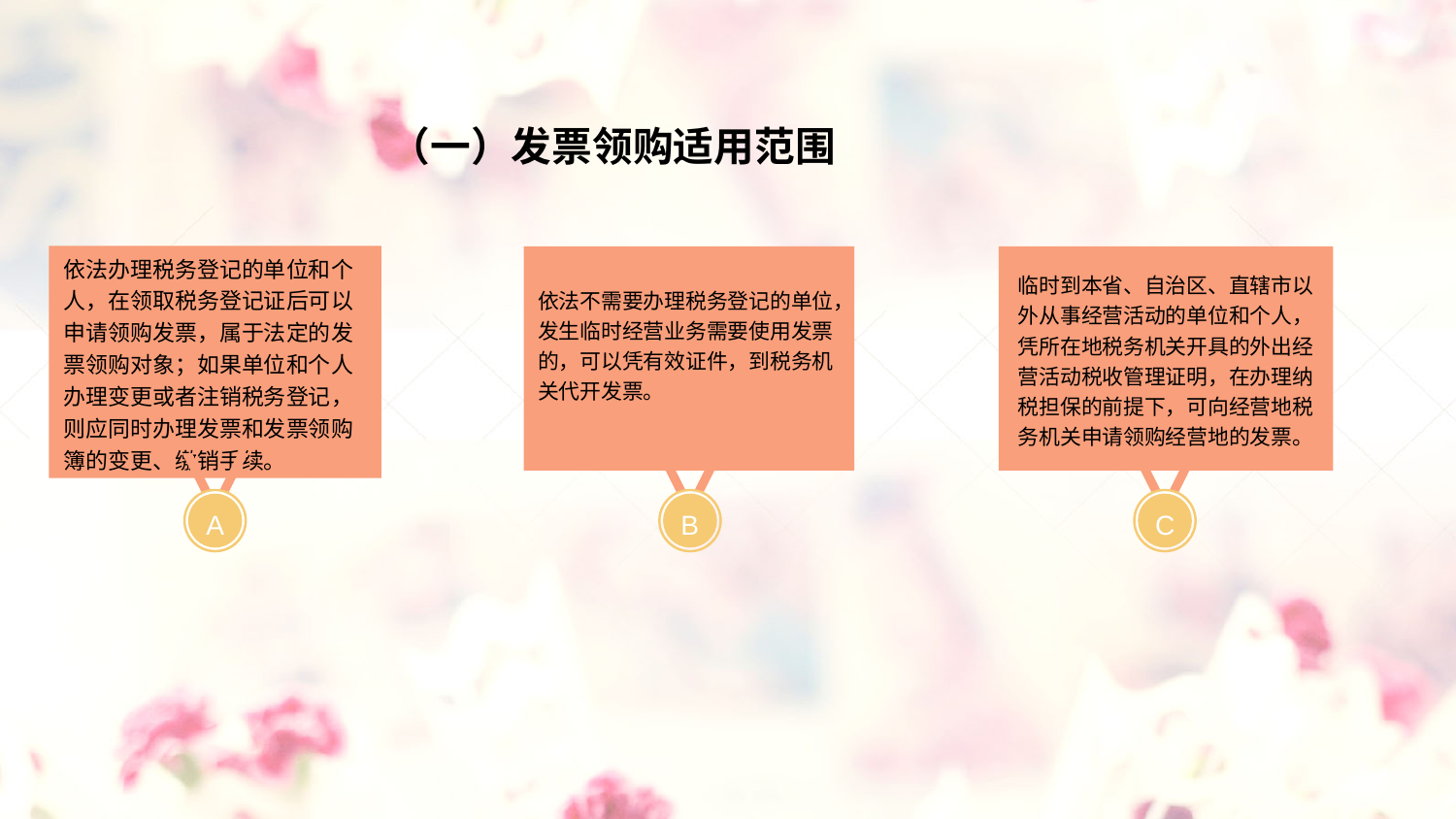

（一）发票领购适用范围
依法办理税务登记的单位和个人，在领取税务登记证后可以申请领购发票，属于法定的发票领购对象；如果单位和个人办理变更或者注销税务登记，则应同时办理发票和发票领购簿的变更、缴销手续。

A
依法不需要办理税务登记的单位，发生临时经营业务需要使用发票的，可以凭有效证件，到税务机关代开发票。

B
临时到本省、自治区、直辖市以外从事经营活动的单位和个人，凭所在地税务机关开具的外出经营活动税收管理证明，在办理纳税担保的前提下，可向经营地税务机关申请领购经营地的发票。

C